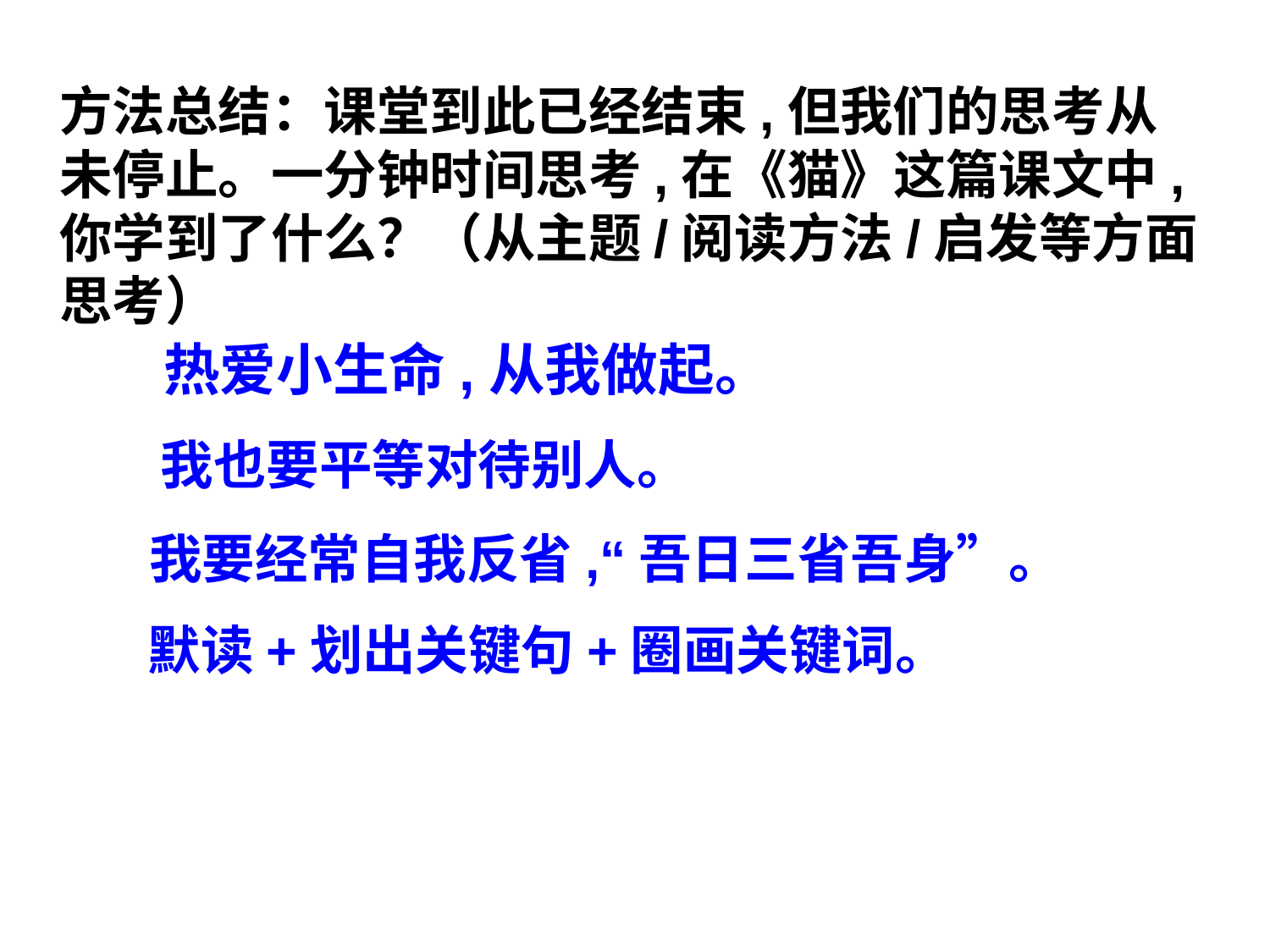

方法总结：课堂到此已经结束,但我们的思考从未停止。一分钟时间思考,在《猫》这篇课文中,你学到了什么？（从主题/阅读方法/启发等方面思考）
       热爱小生命,从我做起。
      我也要平等对待别人。
       我要经常自我反省,“吾日三省吾身”。
     默读+划出关键句+圈画关键词。